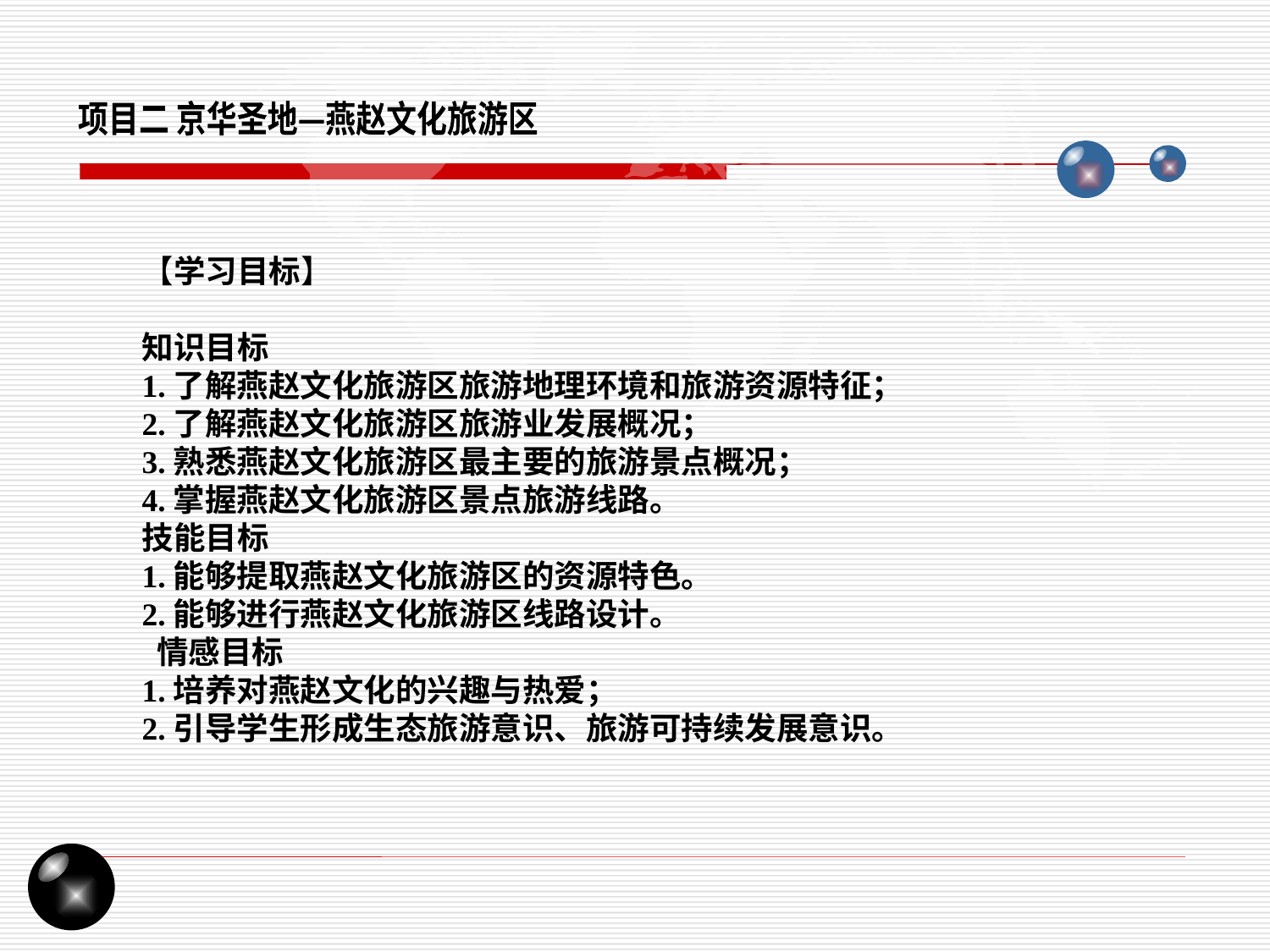

项目二 京华圣地—燕赵文化旅游区
【学习目标】

知识目标
1.了解燕赵文化旅游区旅游地理环境和旅游资源特征；
2.了解燕赵文化旅游区旅游业发展概况；
3.熟悉燕赵文化旅游区最主要的旅游景点概况；
4.掌握燕赵文化旅游区景点旅游线路。
技能目标
1.能够提取燕赵文化旅游区的资源特色。
2.能够进行燕赵文化旅游区线路设计。
 情感目标
1.培养对燕赵文化的兴趣与热爱；
2.引导学生形成生态旅游意识、旅游可持续发展意识。